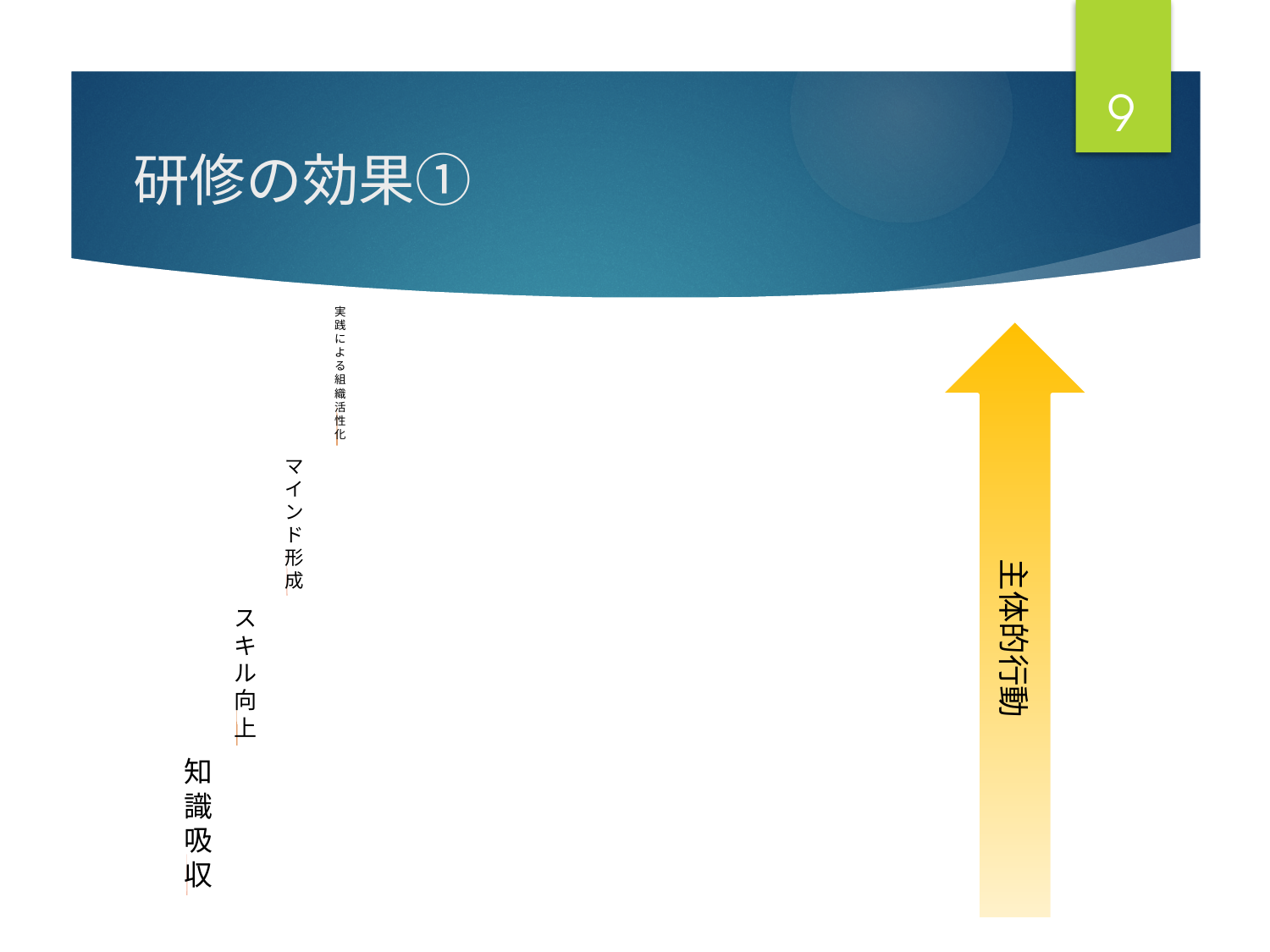

9
# 研修の効果①
実践による組織活性化
マインド形成
スキル向上
知識吸収
主体的行動